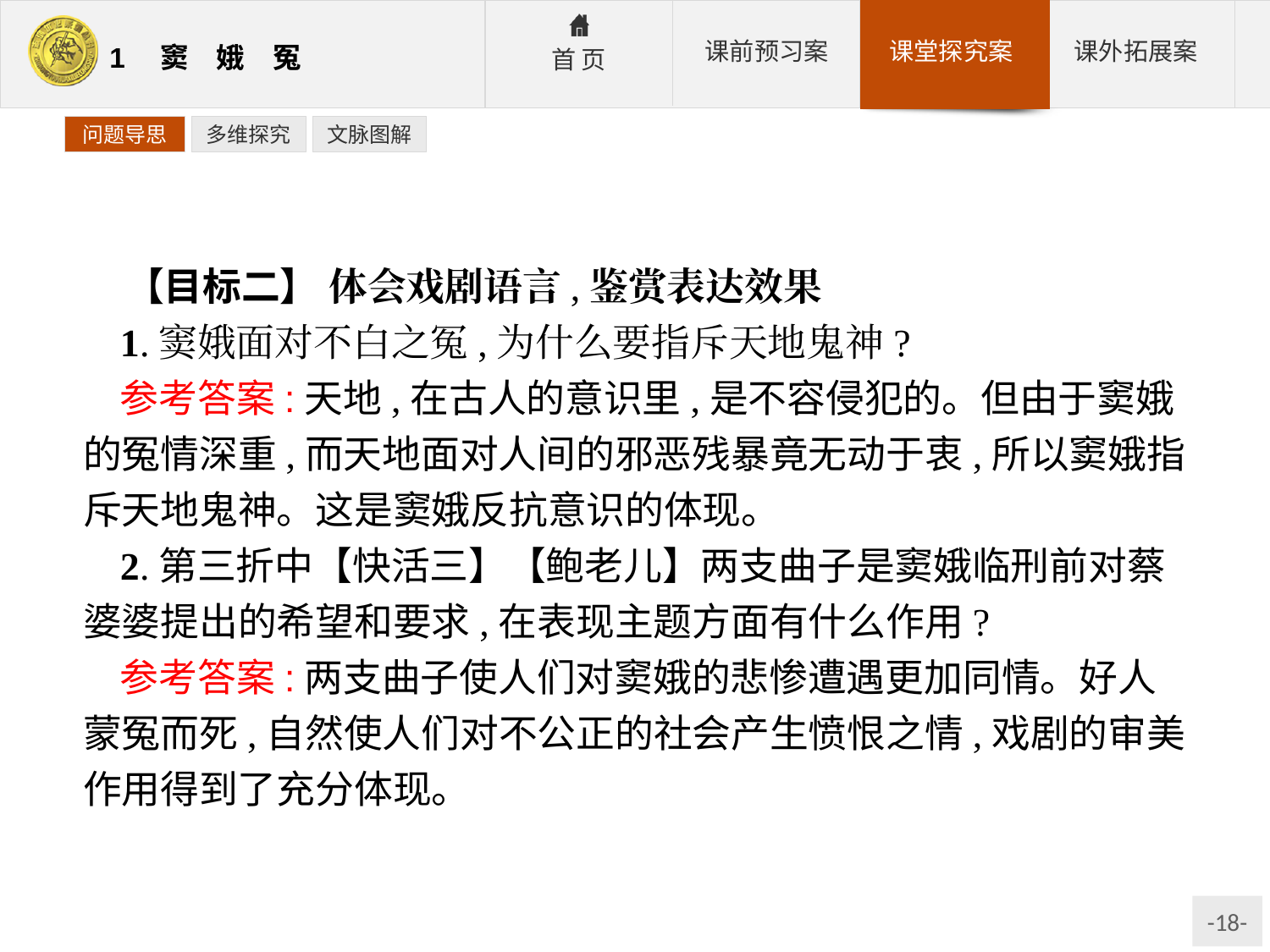

问题导思
多维探究
文脉图解
【目标二】 体会戏剧语言,鉴赏表达效果
1.窦娥面对不白之冤,为什么要指斥天地鬼神?
参考答案:天地,在古人的意识里,是不容侵犯的。但由于窦娥的冤情深重,而天地面对人间的邪恶残暴竟无动于衷,所以窦娥指斥天地鬼神。这是窦娥反抗意识的体现。
2.第三折中【快活三】【鲍老儿】两支曲子是窦娥临刑前对蔡婆婆提出的希望和要求,在表现主题方面有什么作用?
参考答案:两支曲子使人们对窦娥的悲惨遭遇更加同情。好人蒙冤而死,自然使人们对不公正的社会产生愤恨之情,戏剧的审美作用得到了充分体现。